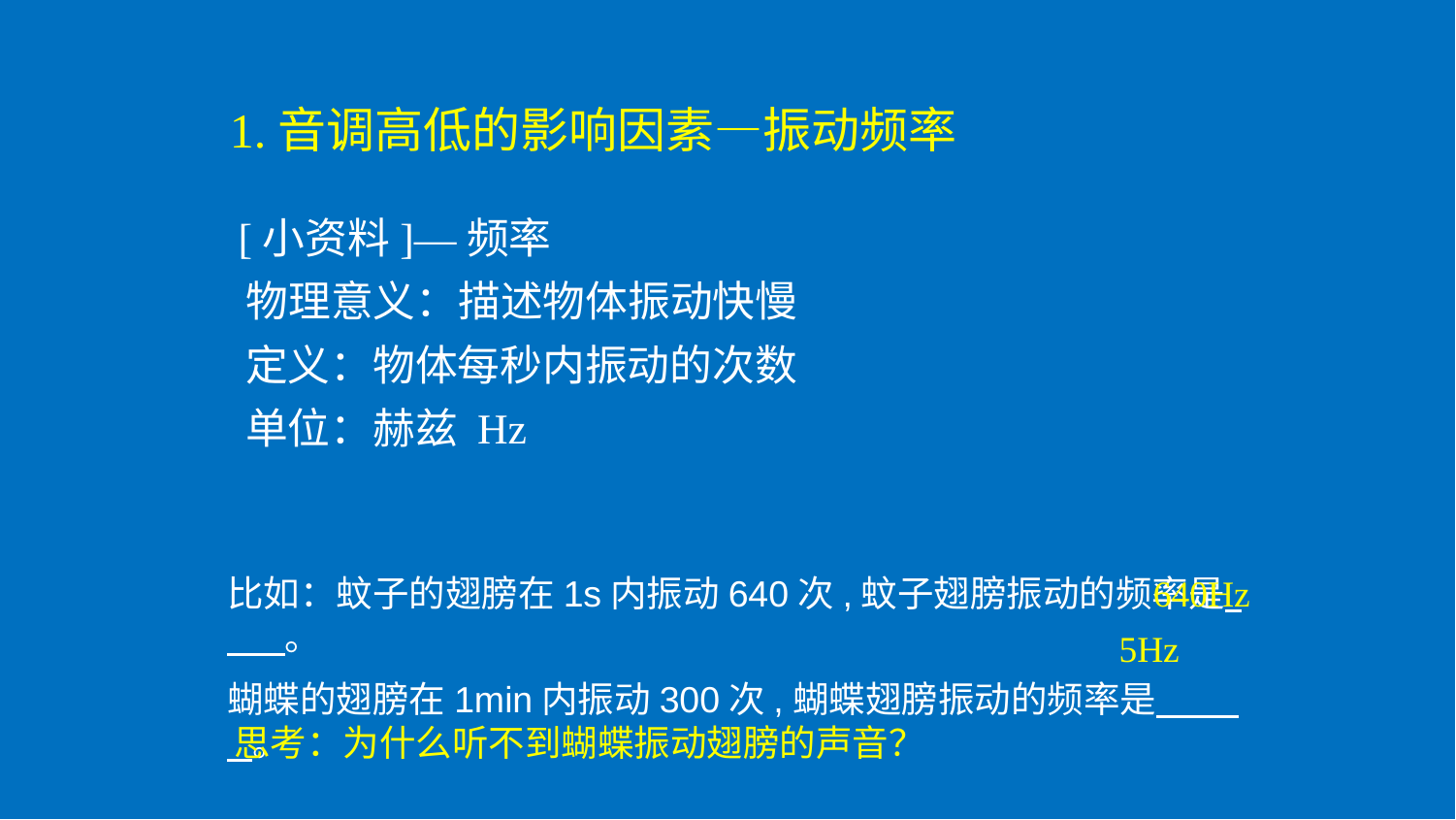

1.音调高低的影响因素—振动频率
  [小资料]—频率
  物理意义：描述物体振动快慢
定义：物体每秒内振动的次数
单位：赫兹 Hz
比如：蚊子的翅膀在1s内振动640次,蚊子翅膀振动的频率是          。
蝴蝶的翅膀在1min内振动300次,蝴蝶翅膀振动的频率是              。
640Hz
5Hz
思考：为什么听不到蝴蝶振动翅膀的声音？